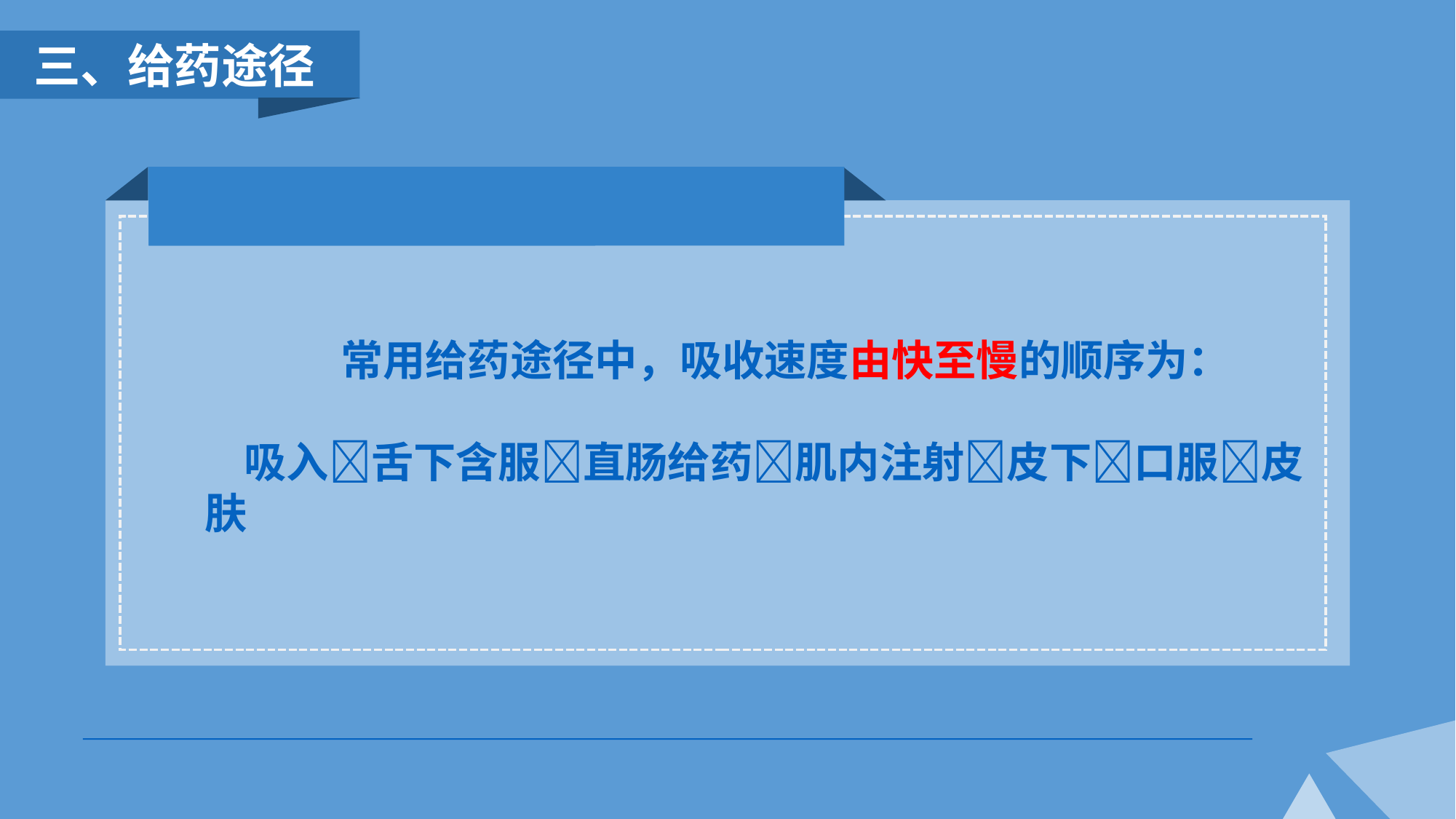

三、给药途径

   常用给药途径中，吸收速度由快至慢的顺序为：

   吸入>舌下含服>直肠给药>肌内注射>皮下>口服>皮肤